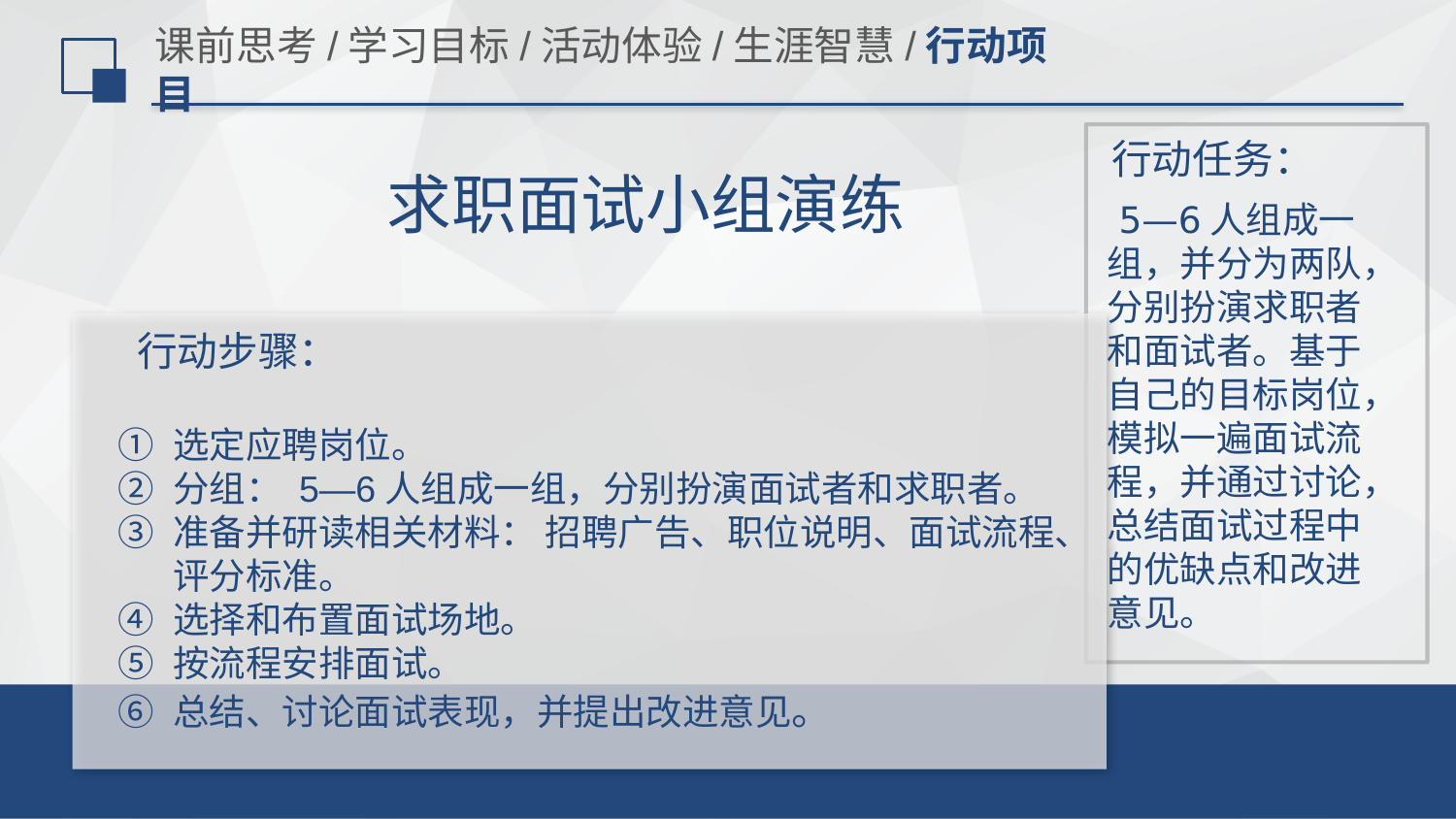

# 课前思考/学习目标/活动体验/生涯智慧/行动项目

行动任务：
求职面试小组演练
 5—6人组成一组，并分为两队，分别扮演求职者和面试者。基于自己的目标岗位，模拟一遍面试流程，并通过讨论，总结面试过程中的优缺点和改进意见。

 行动步骤：

选定应聘岗位。
分组： 5—6人组成一组，分别扮演面试者和求职者。
准备并研读相关材料： 招聘广告、职位说明、面试流程、评分标准。
选择和布置面试场地。
按流程安排面试。
总结、讨论面试表现，并提出改进意见。